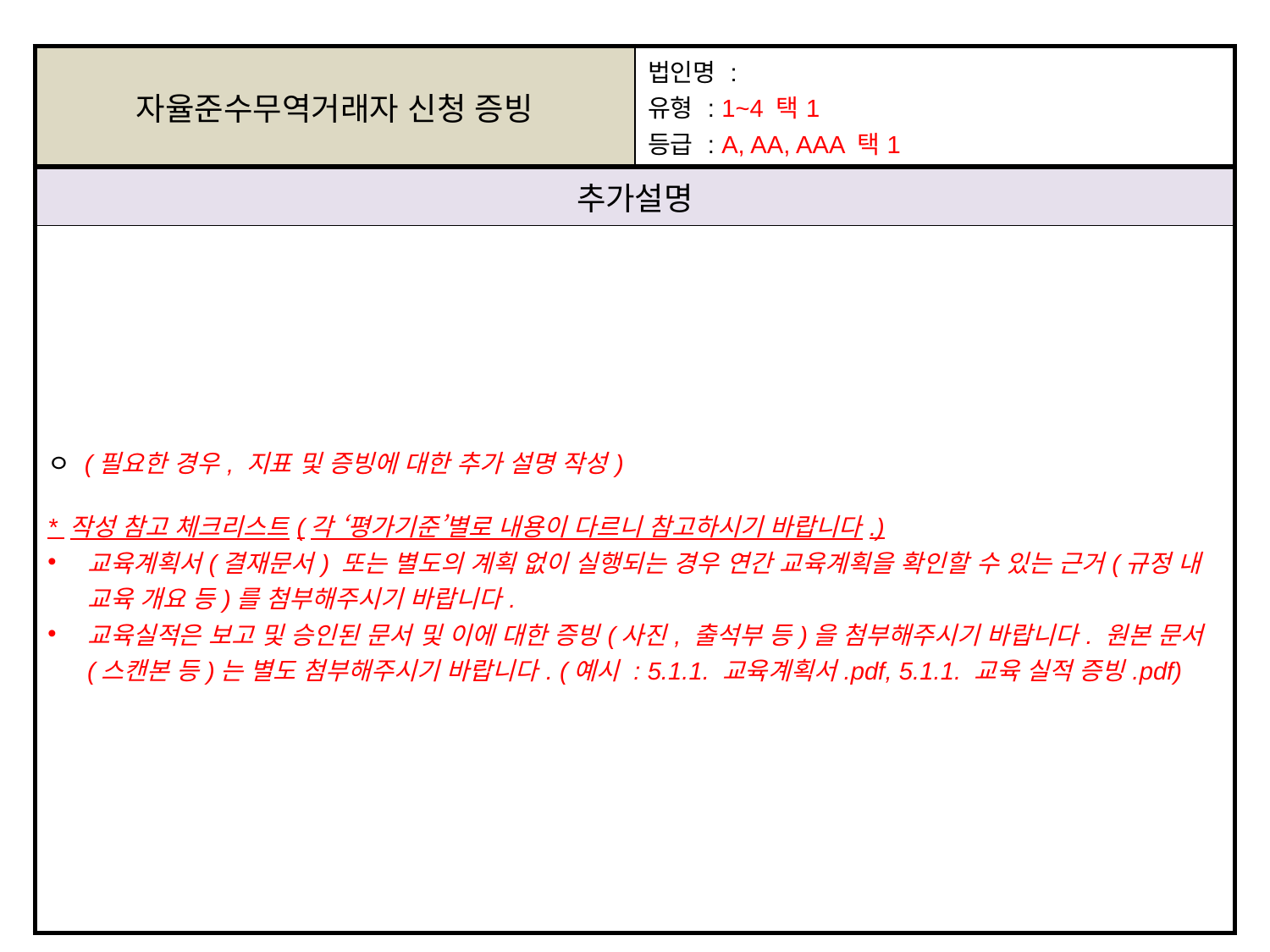

| 자율준수무역거래자 신청 증빙 | 법인명 : 유형 : 1~4 택1 등급 : A, AA, AAA 택1 |
| --- | --- |
| 추가설명 |  |
| ㅇ (필요한 경우, 지표 및 증빙에 대한 추가 설명 작성) \* 작성 참고 체크리스트(각 ‘평가기준’별로 내용이 다르니 참고하시기 바랍니다.) 교육계획서(결재문서) 또는 별도의 계획 없이 실행되는 경우 연간 교육계획을 확인할 수 있는 근거(규정 내 교육 개요 등)를 첨부해주시기 바랍니다. 교육실적은 보고 및 승인된 문서 및 이에 대한 증빙(사진, 출석부 등)을 첨부해주시기 바랍니다. 원본 문서(스캔본 등)는 별도 첨부해주시기 바랍니다. (예시 : 5.1.1. 교육계획서.pdf, 5.1.1. 교육 실적 증빙.pdf) |  |